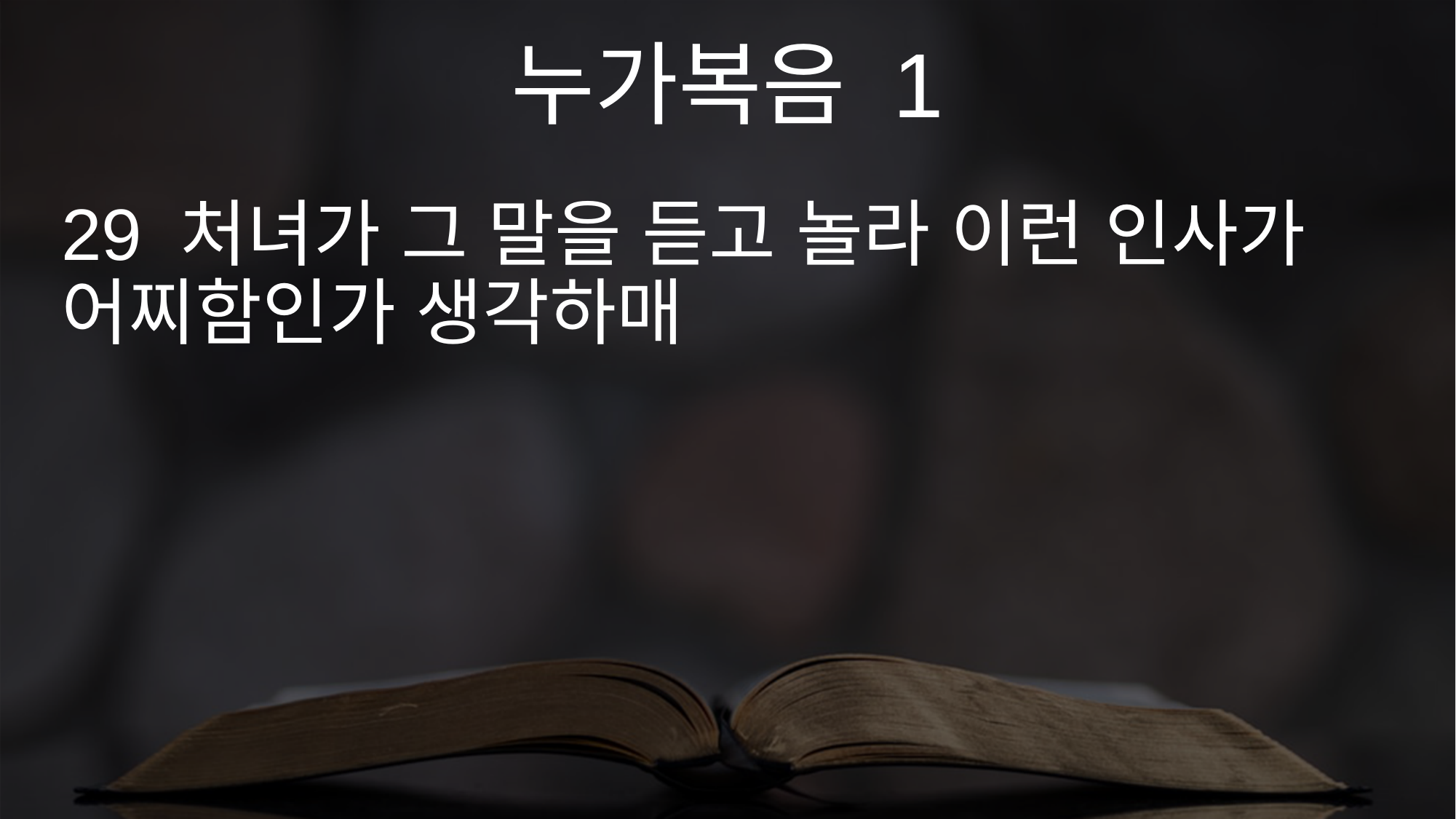

누가복음 1
29 처녀가 그 말을 듣고 놀라 이런 인사가 어찌함인가 생각하매